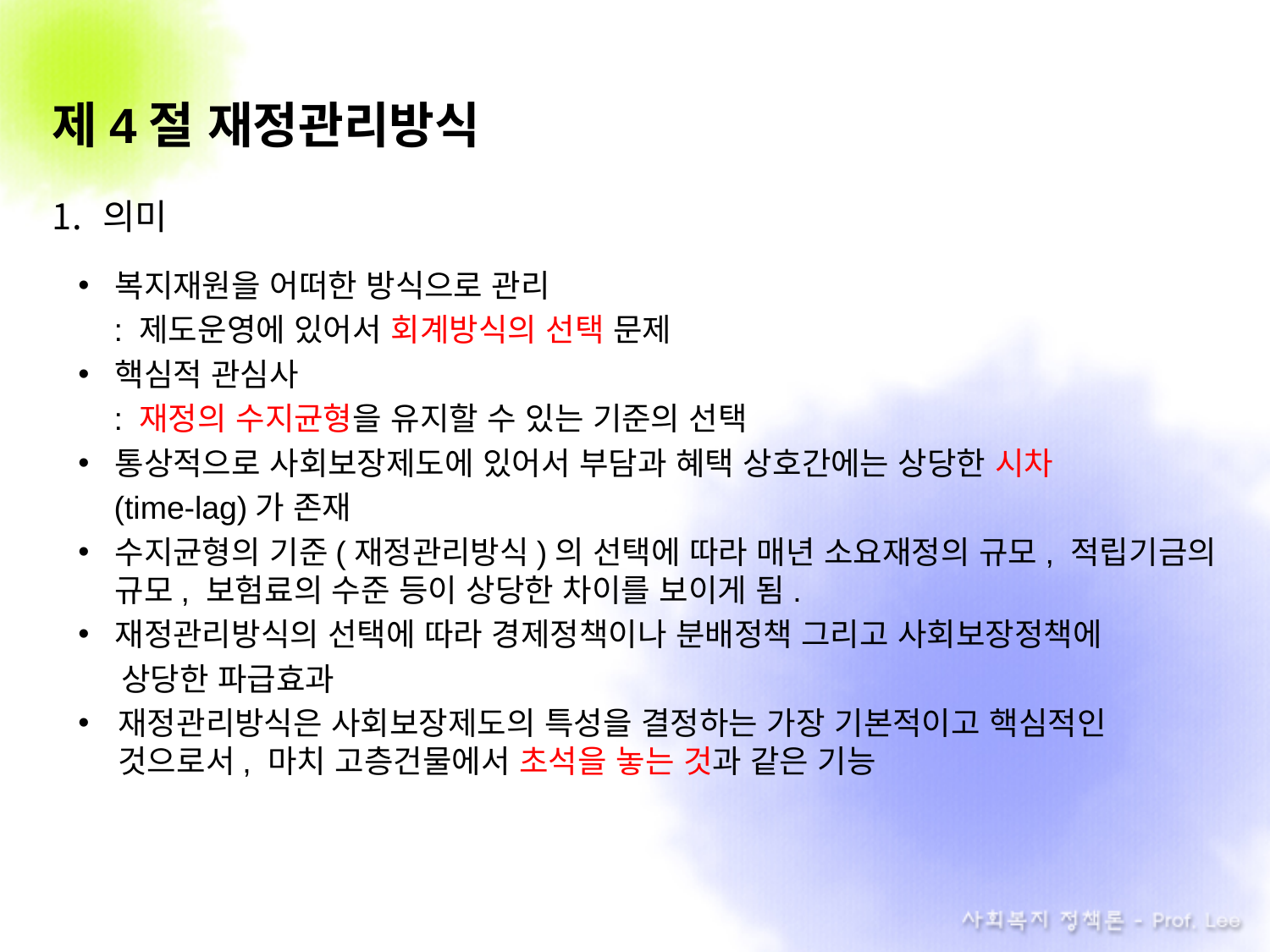

# 제4절 재정관리방식
의미

복지재원을 어떠한 방식으로 관리
    : 제도운영에 있어서 회계방식의 선택 문제
핵심적 관심사
    : 재정의 수지균형을 유지할 수 있는 기준의 선택
통상적으로 사회보장제도에 있어서 부담과 혜택 상호간에는 상당한 시차
    (time-lag)가 존재
수지균형의 기준(재정관리방식)의 선택에 따라 매년 소요재정의 규모, 적립기금의 규모, 보험료의 수준 등이 상당한 차이를 보이게 됨.
재정관리방식의 선택에 따라 경제정책이나 분배정책 그리고 사회보장정책에
  . 상당한 파급효과
재정관리방식은 사회보장제도의 특성을 결정하는 가장 기본적이고 핵심적인 것으로서, 마치 고층건물에서 초석을 놓는 것과 같은 기능